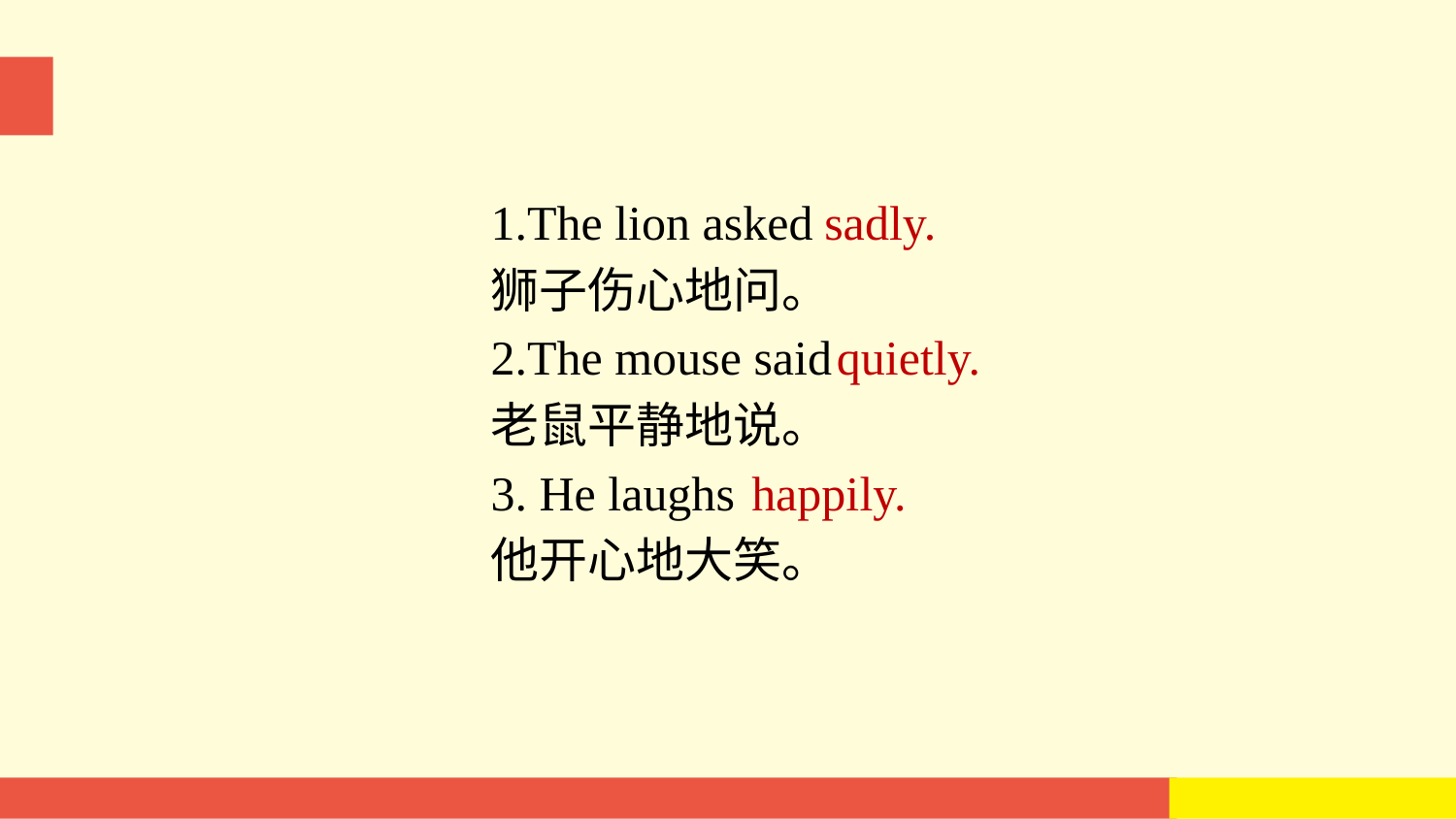

1.The lion asked
狮子伤心地问。
2.The mouse said
老鼠平静地说。
3. He laughs
他开心地大笑。

                    sadly.

                     quietly.

              happily.